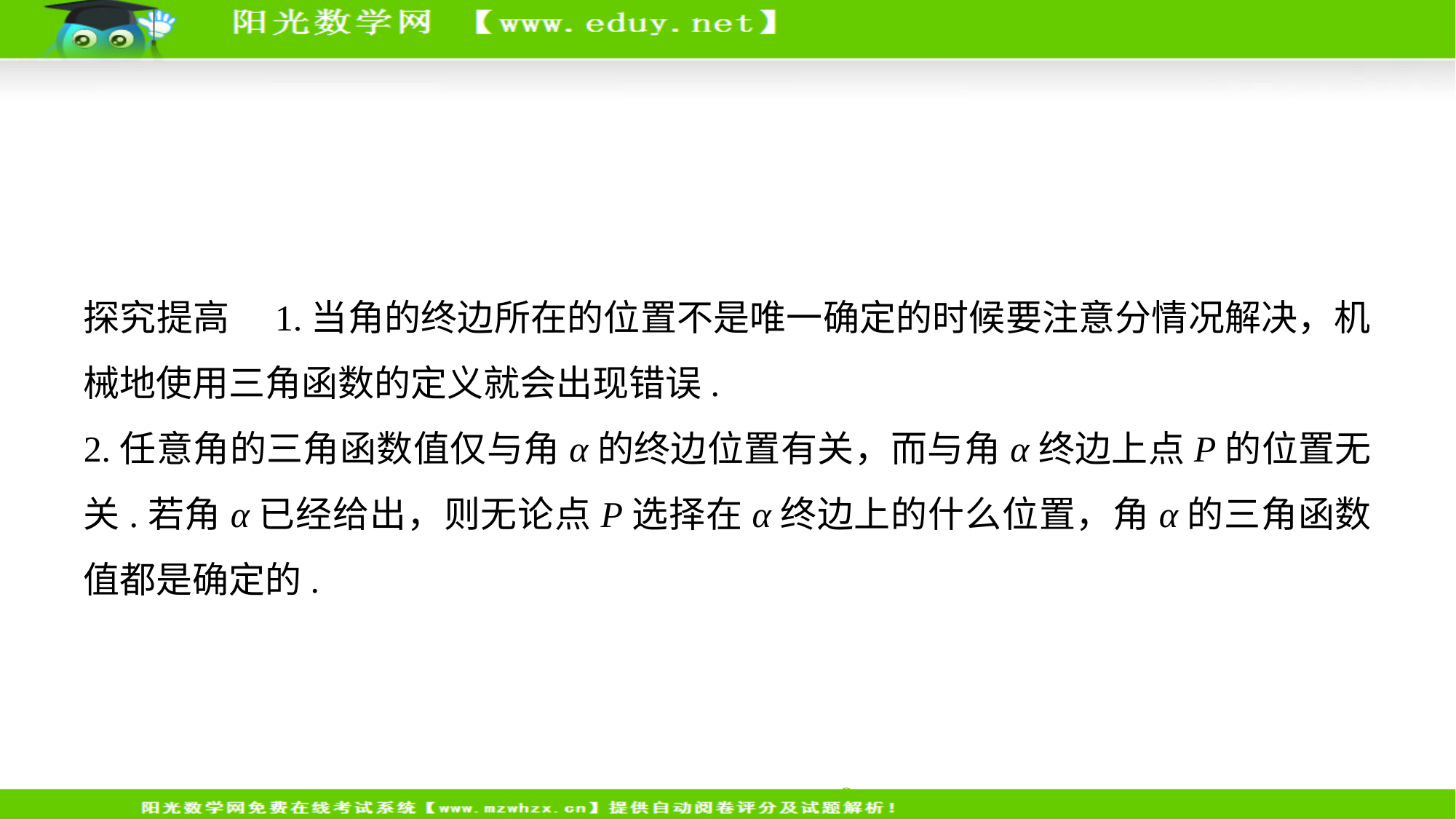

探究提高　1.当角的终边所在的位置不是唯一确定的时候要注意分情况解决，机械地使用三角函数的定义就会出现错误.
2.任意角的三角函数值仅与角α的终边位置有关，而与角α终边上点P的位置无关.若角α已经给出，则无论点P选择在α终边上的什么位置，角α的三角函数值都是确定的.